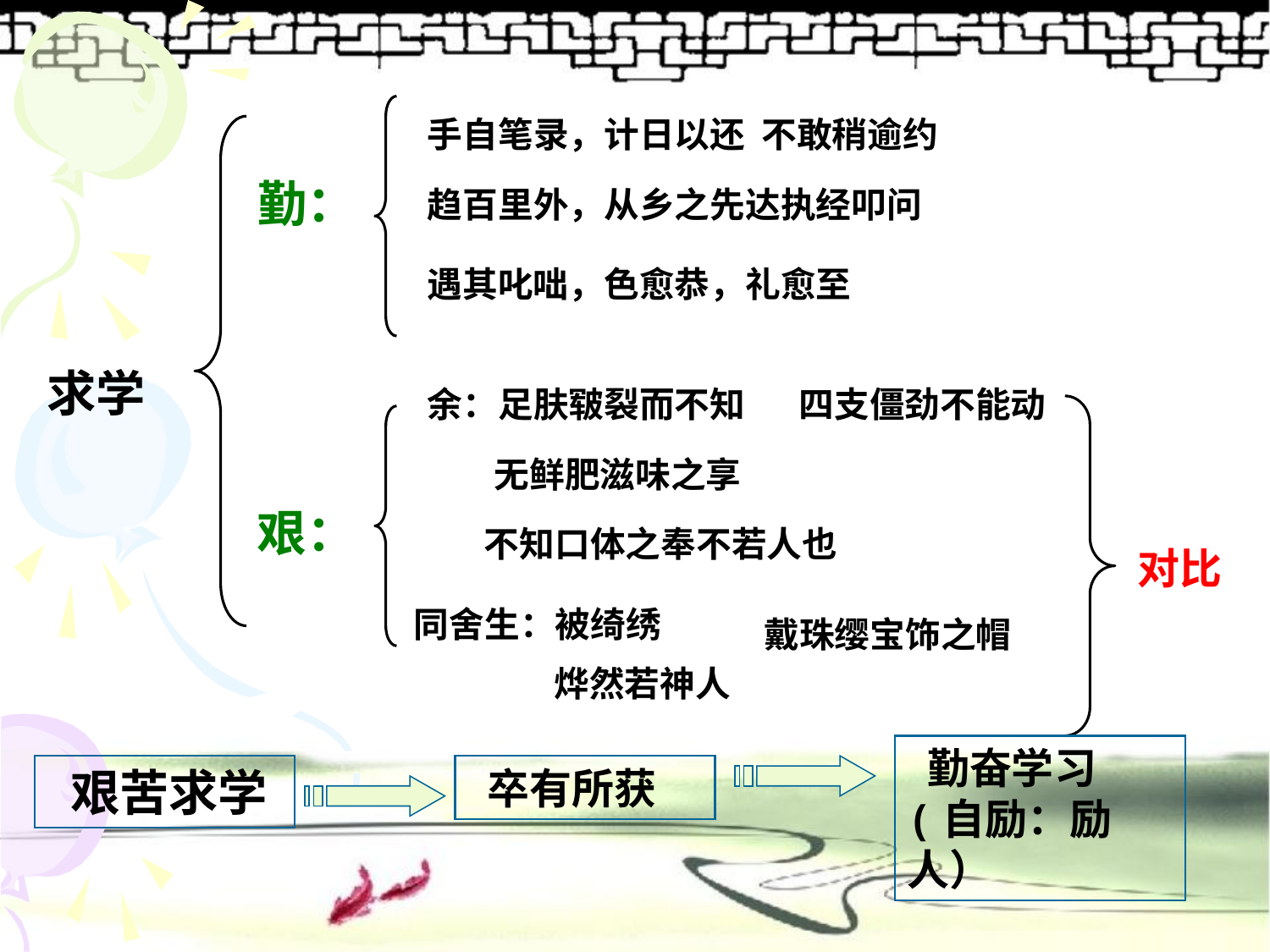

手自笔录，计日以还  不敢稍逾约

勤：
趋百里外，从乡之先达执经叩问
遇其叱咄，色愈恭，礼愈至

求学
余：足肤皲裂而不知
 四支僵劲不能动

 无鲜肥滋味之享
艰：
 不知口体之奉不若人也
 对比
 同舍生：被绮绣
 戴珠缨宝饰之帽
 烨然若神人
 勤奋学习(自励：励人）
 艰苦求学
 卒有所获